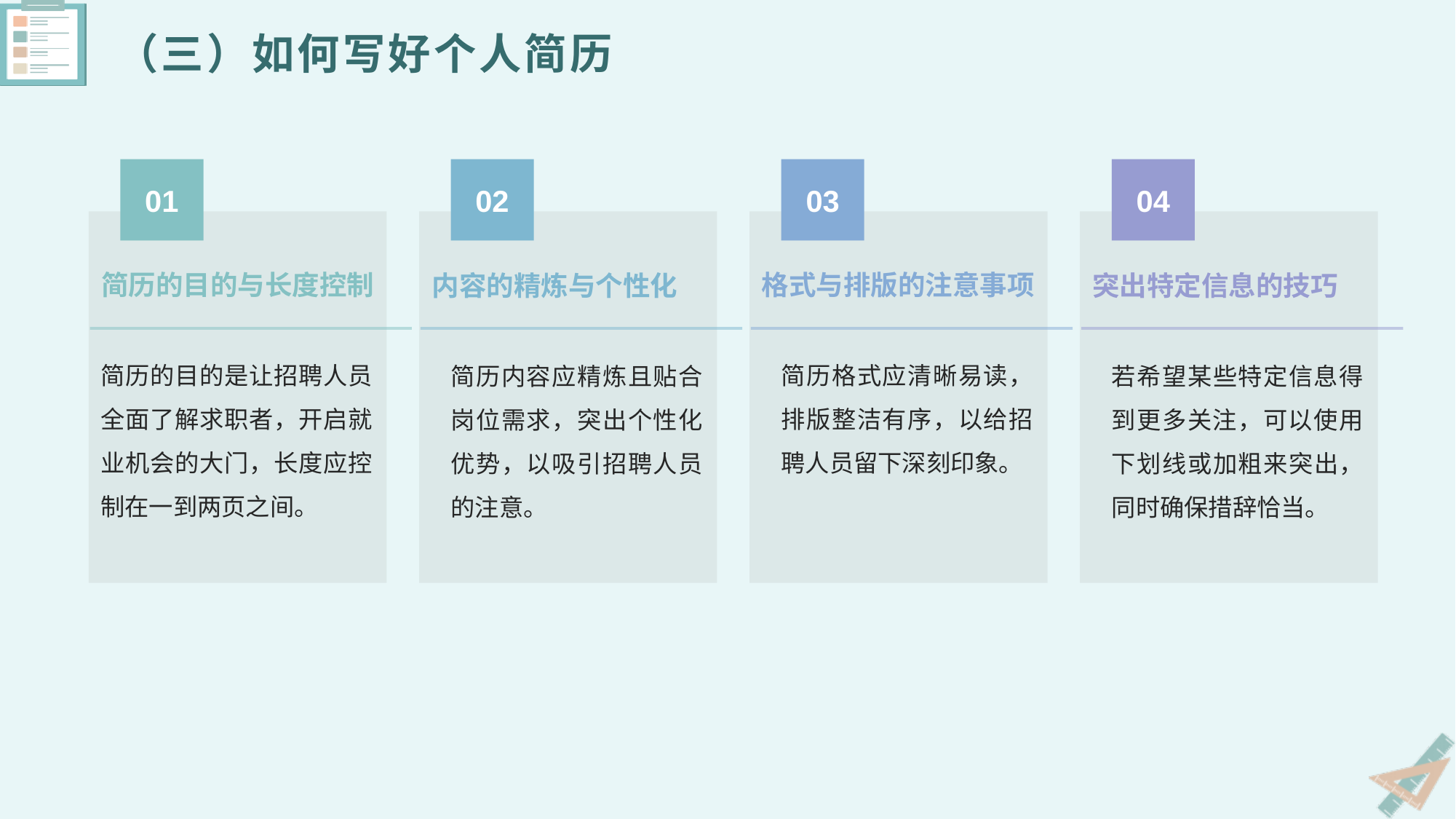

（三）如何写好个人简历
01
02
03
04

简历的目的与长度控制
格式与排版的注意事项
内容的精炼与个性化
突出特定信息的技巧
简历的目的是让招聘人员全面了解求职者，开启就业机会的大门，长度应控制在一到两页之间。
简历格式应清晰易读，排版整洁有序，以给招聘人员留下深刻印象。
简历内容应精炼且贴合岗位需求，突出个性化优势，以吸引招聘人员的注意。
若希望某些特定信息得到更多关注，可以使用下划线或加粗来突出，同时确保措辞恰当。